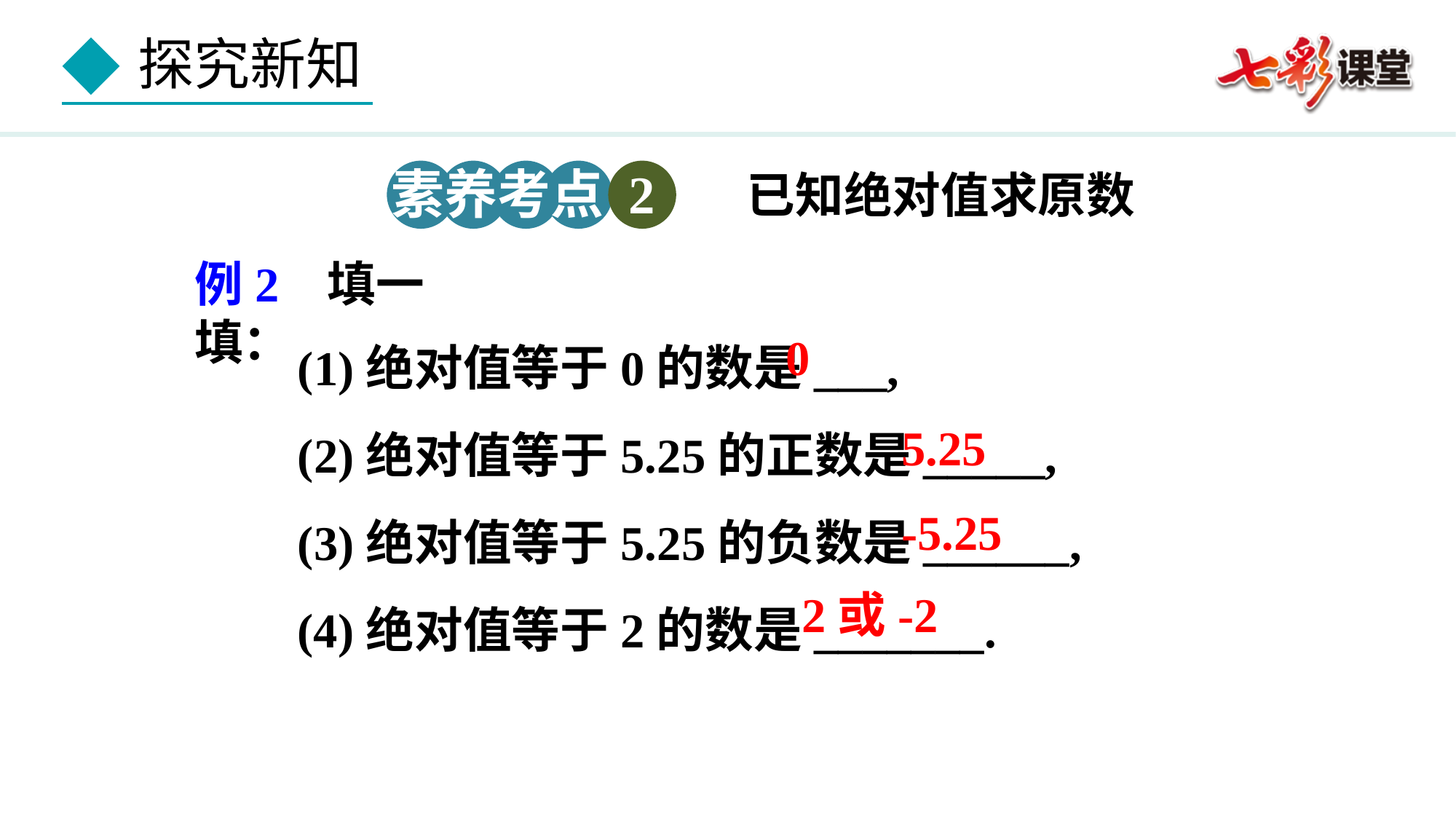

素养考点 2

已知绝对值求原数
例2   填一填：
(1)绝对值等于0的数是___,
(2)绝对值等于5.25的正数是_____,
(3)绝对值等于5.25的负数是______,
(4)绝对值等于2的数是_______.
0
5.25
-5.25
2或-2